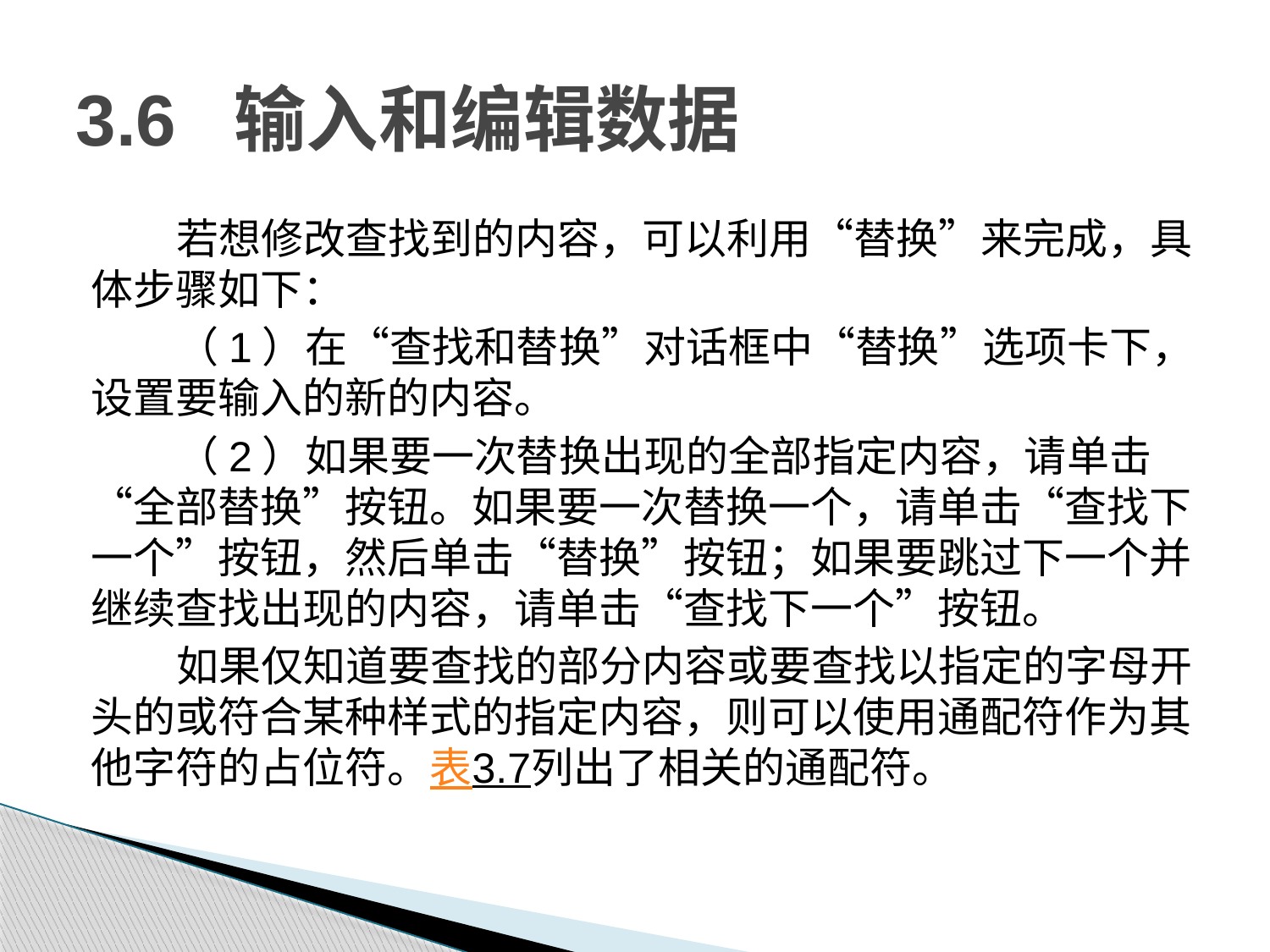

# 3.6  输入和编辑数据
若想修改查找到的内容，可以利用“替换”来完成，具体步骤如下：
（1）在“查找和替换”对话框中“替换”选项卡下，设置要输入的新的内容。
（2）如果要一次替换出现的全部指定内容，请单击“全部替换”按钮。如果要一次替换一个，请单击“查找下一个”按钮，然后单击“替换”按钮；如果要跳过下一个并继续查找出现的内容，请单击“查找下一个”按钮。
如果仅知道要查找的部分内容或要查找以指定的字母开头的或符合某种样式的指定内容，则可以使用通配符作为其他字符的占位符。表3.7列出了相关的通配符。